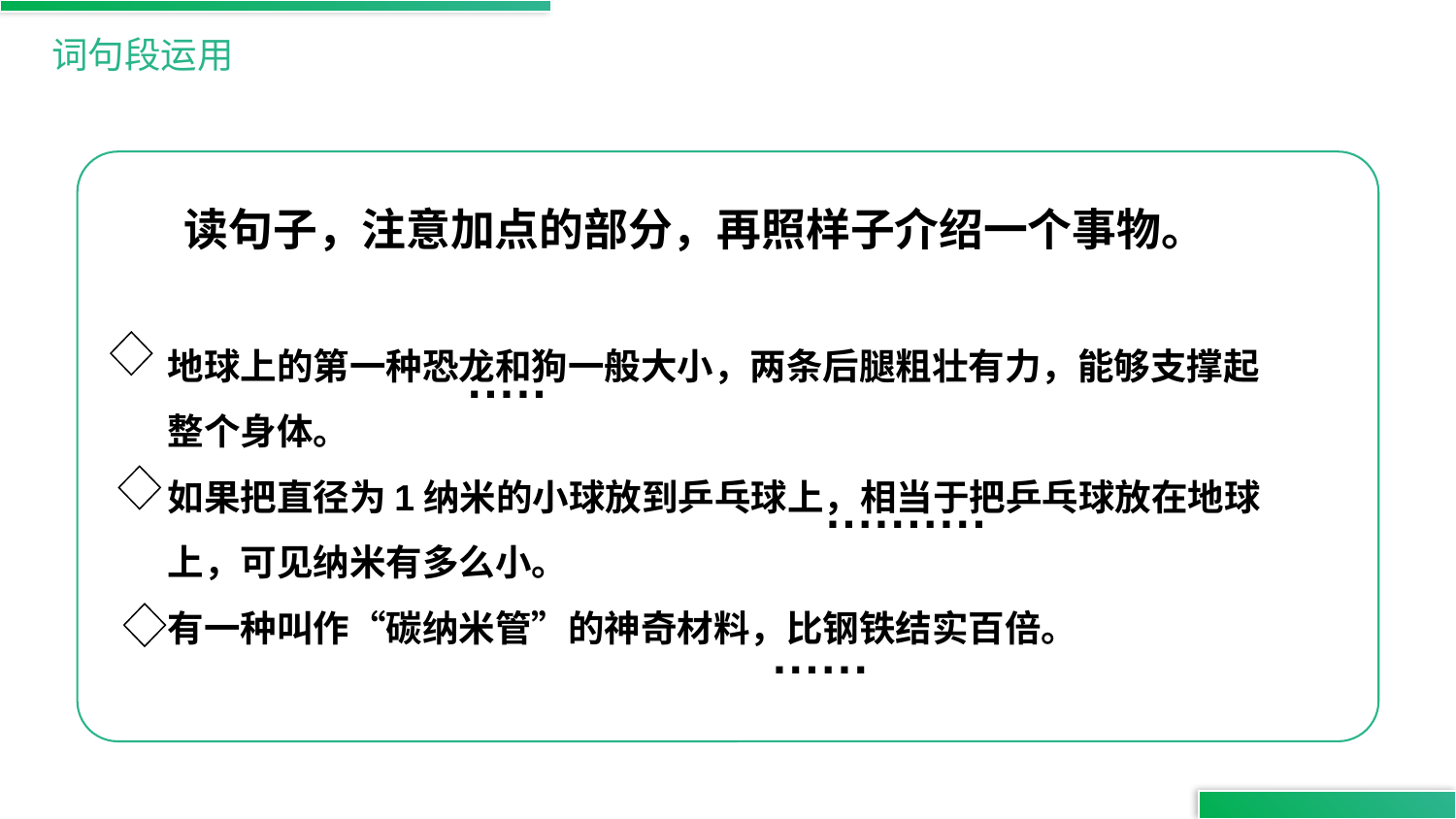

词句段运用
读句子，注意加点的部分，再照样子介绍一个事物。
地球上的第一种恐龙和狗一般大小，两条后腿粗壮有力，能够支撑起整个身体。
如果把直径为1纳米的小球放到乒乓球上，相当于把乒乓球放在地球上，可见纳米有多么小。
有一种叫作“碳纳米管”的神奇材料，比钢铁结实百倍。

  ·····

··········

······